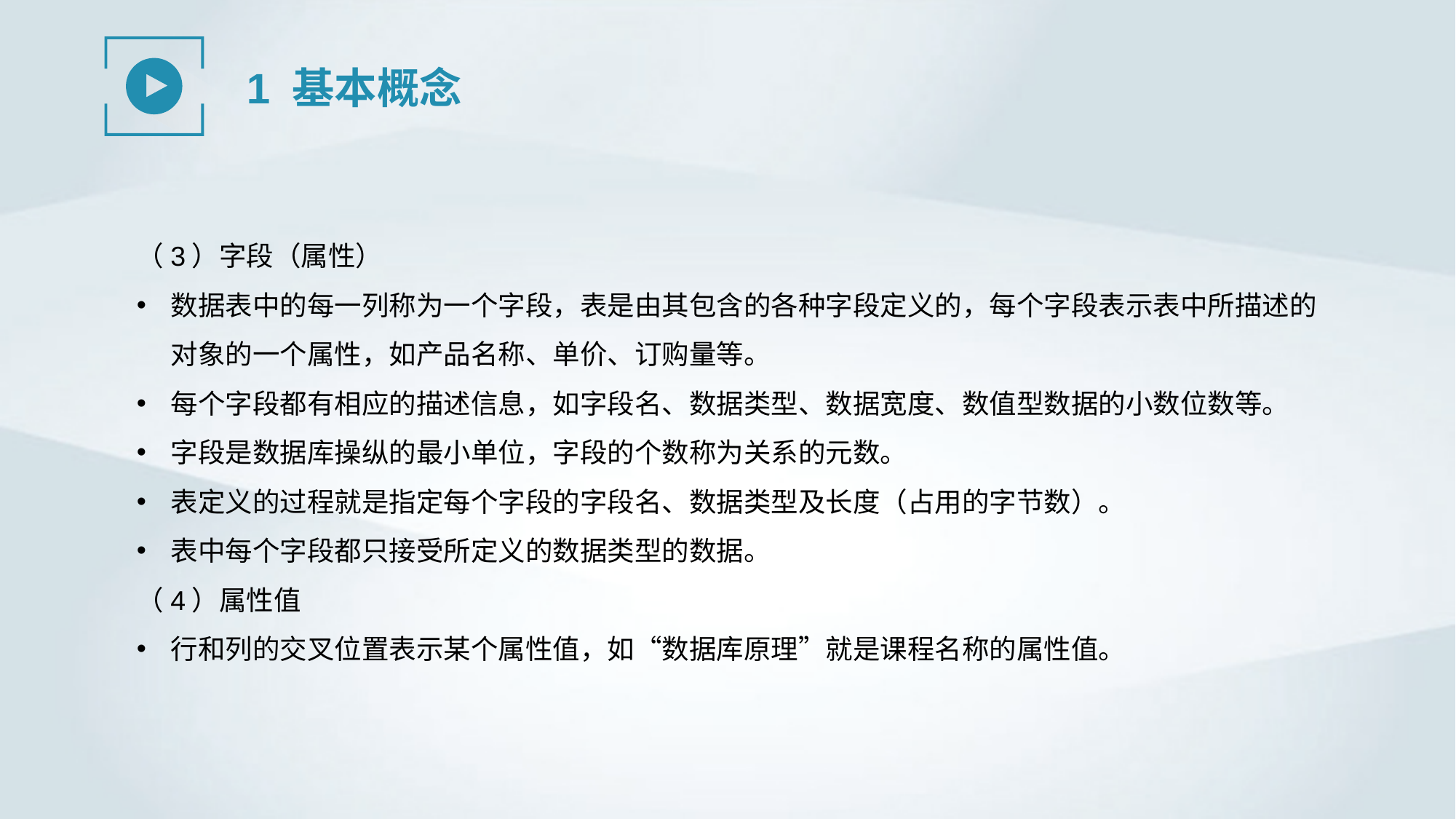

1 基本概念
（3）字段（属性）
数据表中的每一列称为一个字段，表是由其包含的各种字段定义的，每个字段表示表中所描述的对象的一个属性，如产品名称、单价、订购量等。
每个字段都有相应的描述信息，如字段名、数据类型、数据宽度、数值型数据的小数位数等。
字段是数据库操纵的最小单位，字段的个数称为关系的元数。
表定义的过程就是指定每个字段的字段名、数据类型及长度（占用的字节数）。
表中每个字段都只接受所定义的数据类型的数据。
（4）属性值
行和列的交叉位置表示某个属性值，如“数据库原理”就是课程名称的属性值。